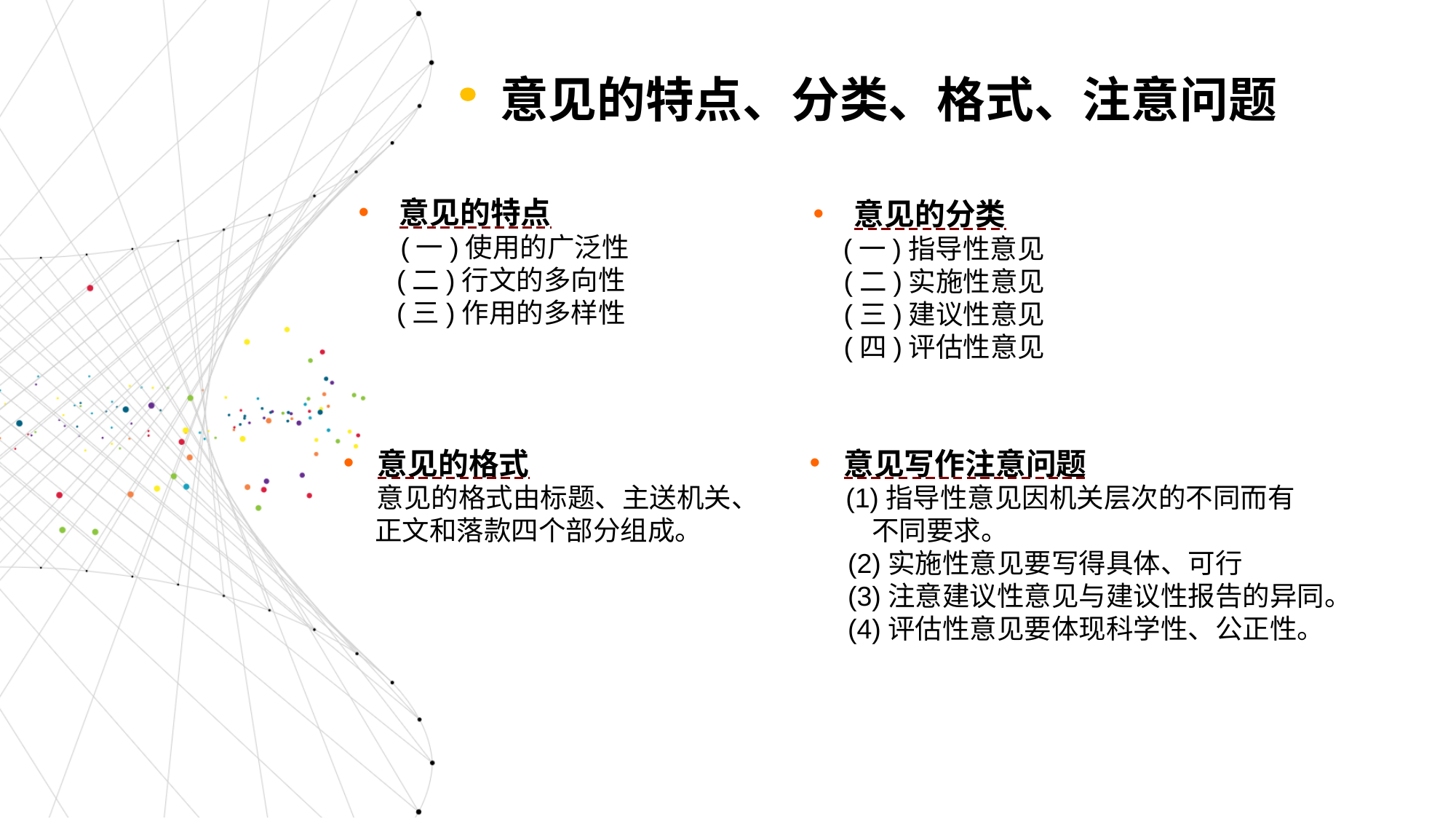

意见的特点、分类、格式、注意问题

意见的特点
       (一)使用的广泛性
     (二)行文的多向性
     (三)作用的多样性

意见的分类
     (一)指导性意见
    (二)实施性意见
    (三)建议性意见
    (四)评估性意见

意见的格式
      意见的格式由标题、主送机关、
    正文和落款四个部分组成。

意见写作注意问题
      (1)指导性意见因机关层次的不同而有
         不同要求。
     (2)实施性意见要写得具体、可行
     (3)注意建议性意见与建议性报告的异同。
     (4)评估性意见要体现科学性、公正性。